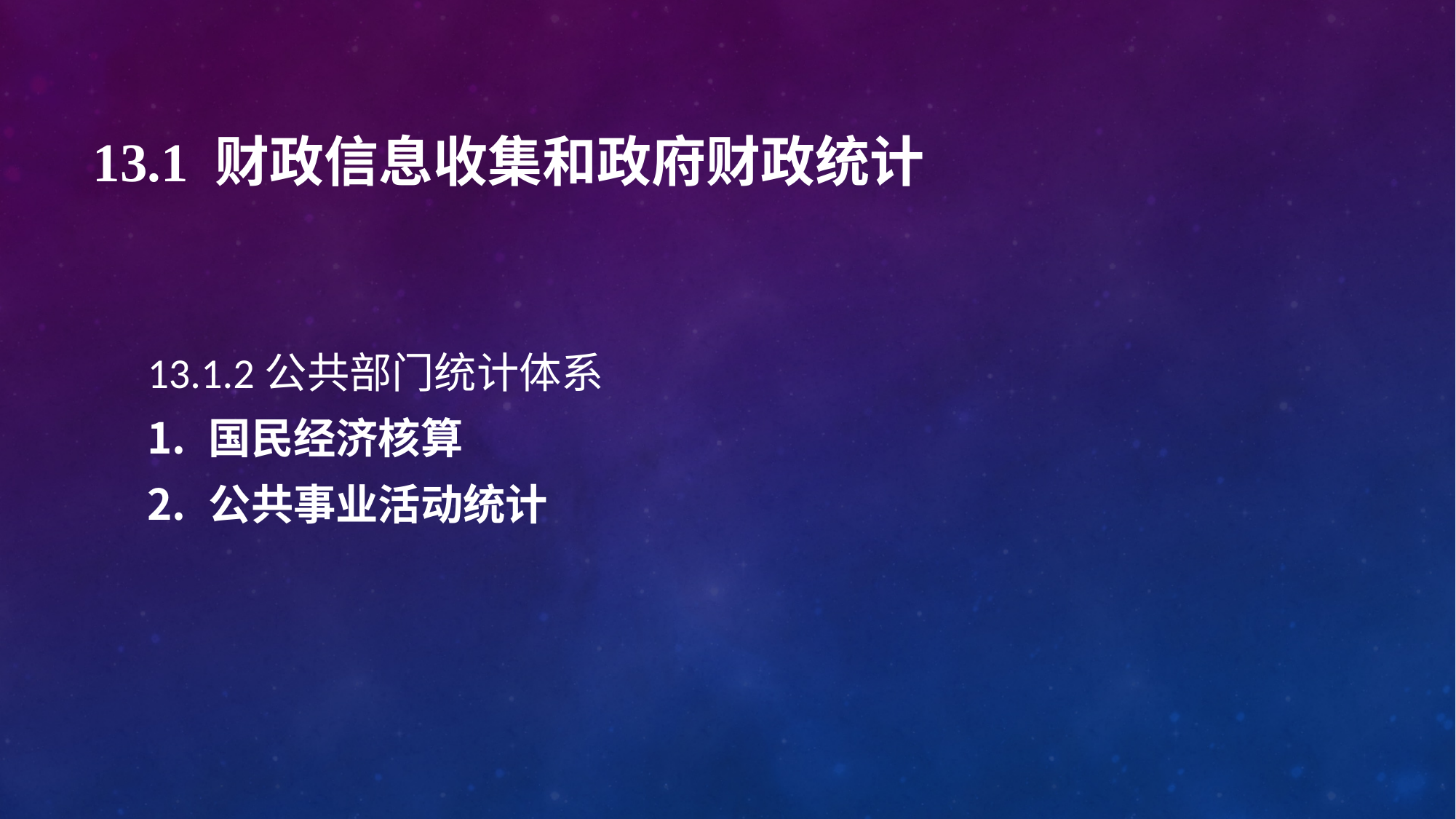

# 13.1 财政信息收集和政府财政统计
13.1.2公共部门统计体系
国民经济核算
公共事业活动统计